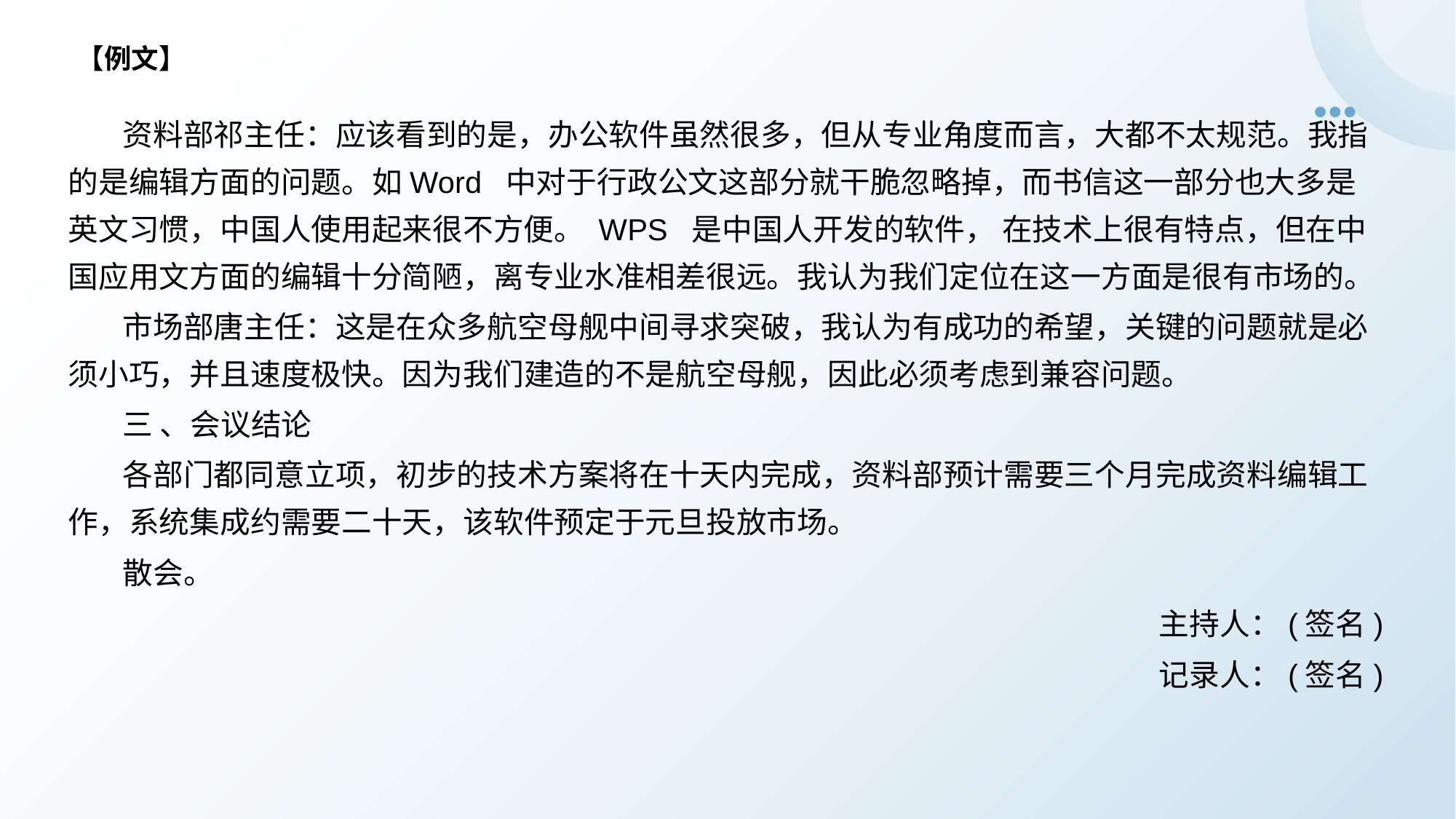

【例文】
资料部祁主任：应该看到的是，办公软件虽然很多，但从专业角度而言，大都不太规范。我指的是编辑方面的问题。如Word  中对于行政公文这部分就干脆忽略掉，而书信这一部分也大多是英文习惯，中国人使用起来很不方便。 WPS  是中国人开发的软件， 在技术上很有特点，但在中国应用文方面的编辑十分简陋，离专业水准相差很远。我认为我们定位在这一方面是很有市场的。
市场部唐主任：这是在众多航空母舰中间寻求突破，我认为有成功的希望，关键的问题就是必须小巧，并且速度极快。因为我们建造的不是航空母舰，因此必须考虑到兼容问题。
三 、会议结论
各部门都同意立项，初步的技术方案将在十天内完成，资料部预计需要三个月完成资料编辑工作，系统集成约需要二十天，该软件预定于元旦投放市场。
散会。
主持人：(签名)
记录人：(签名)